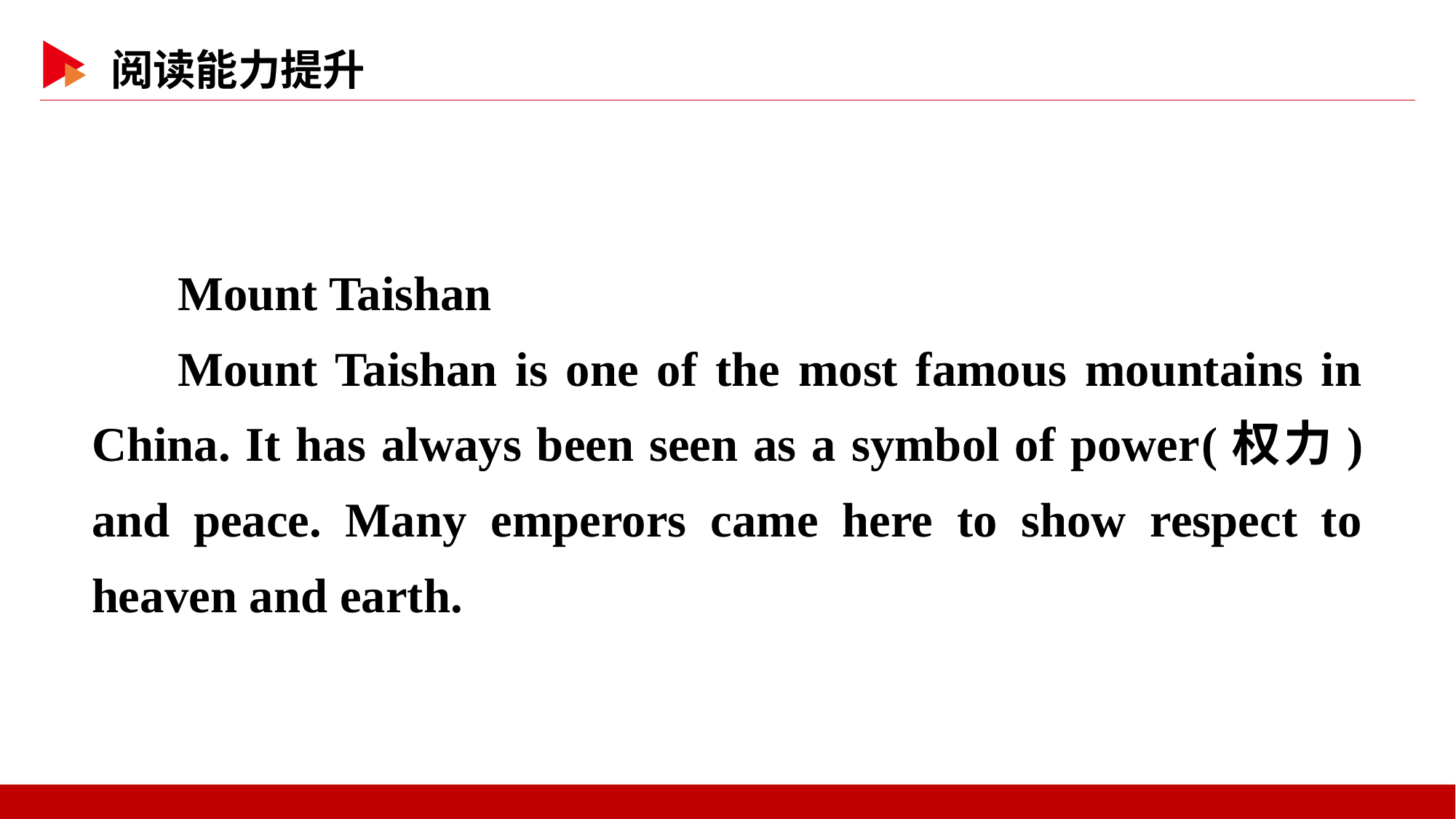

Mount Taishan
Mount Taishan is one of the most famous mountains in China. It has always been seen as a symbol of power(权力) and peace. Many emperors came here to show respect to heaven and earth.